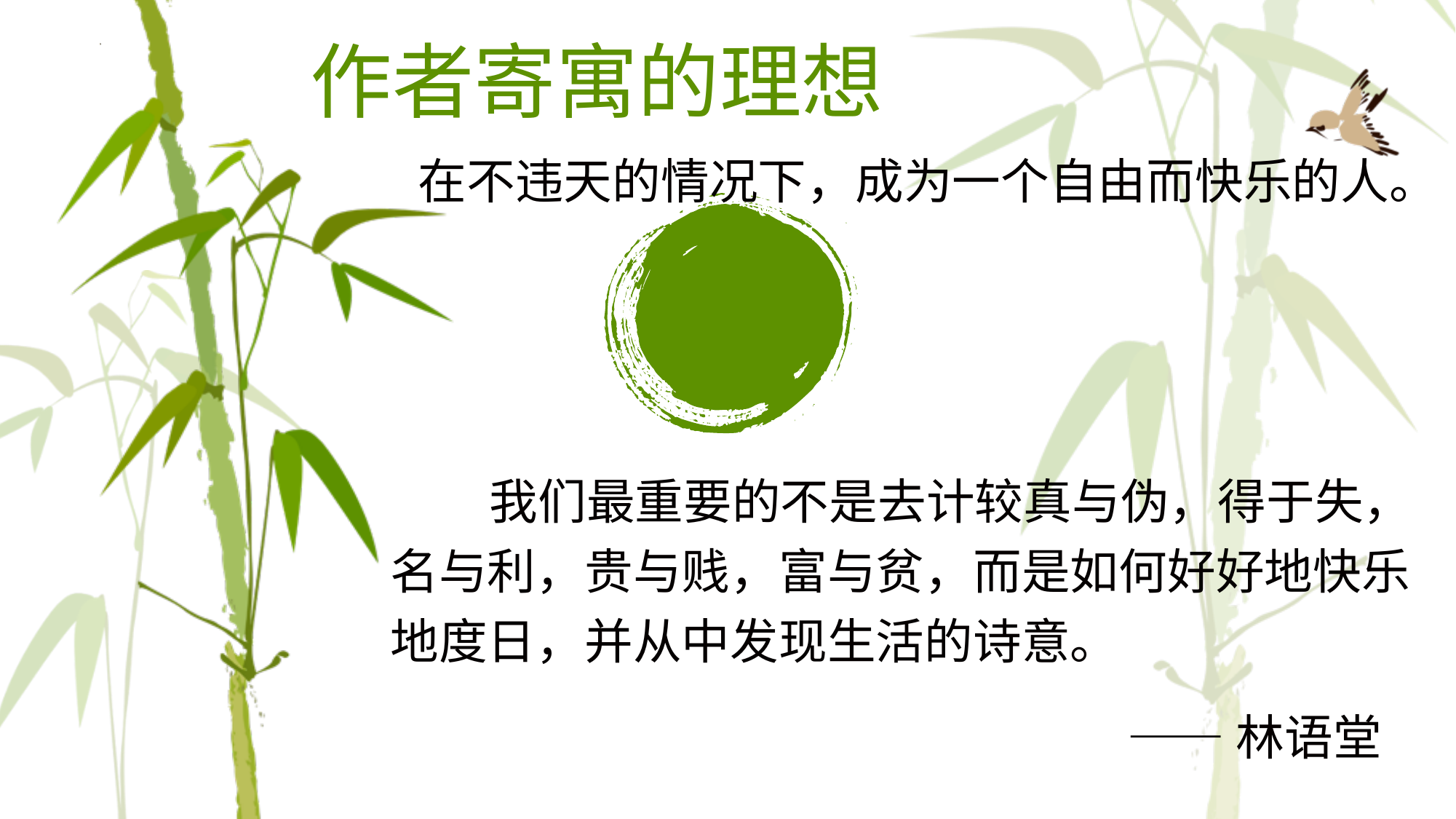

# 作者寄寓的理想
在不违天的情况下，成为一个自由而快乐的人。
        我们最重要的不是去计较真与伪，得于失，名与利，贵与贱，富与贫，而是如何好好地快乐地度日，并从中发现生活的诗意。
——林语堂